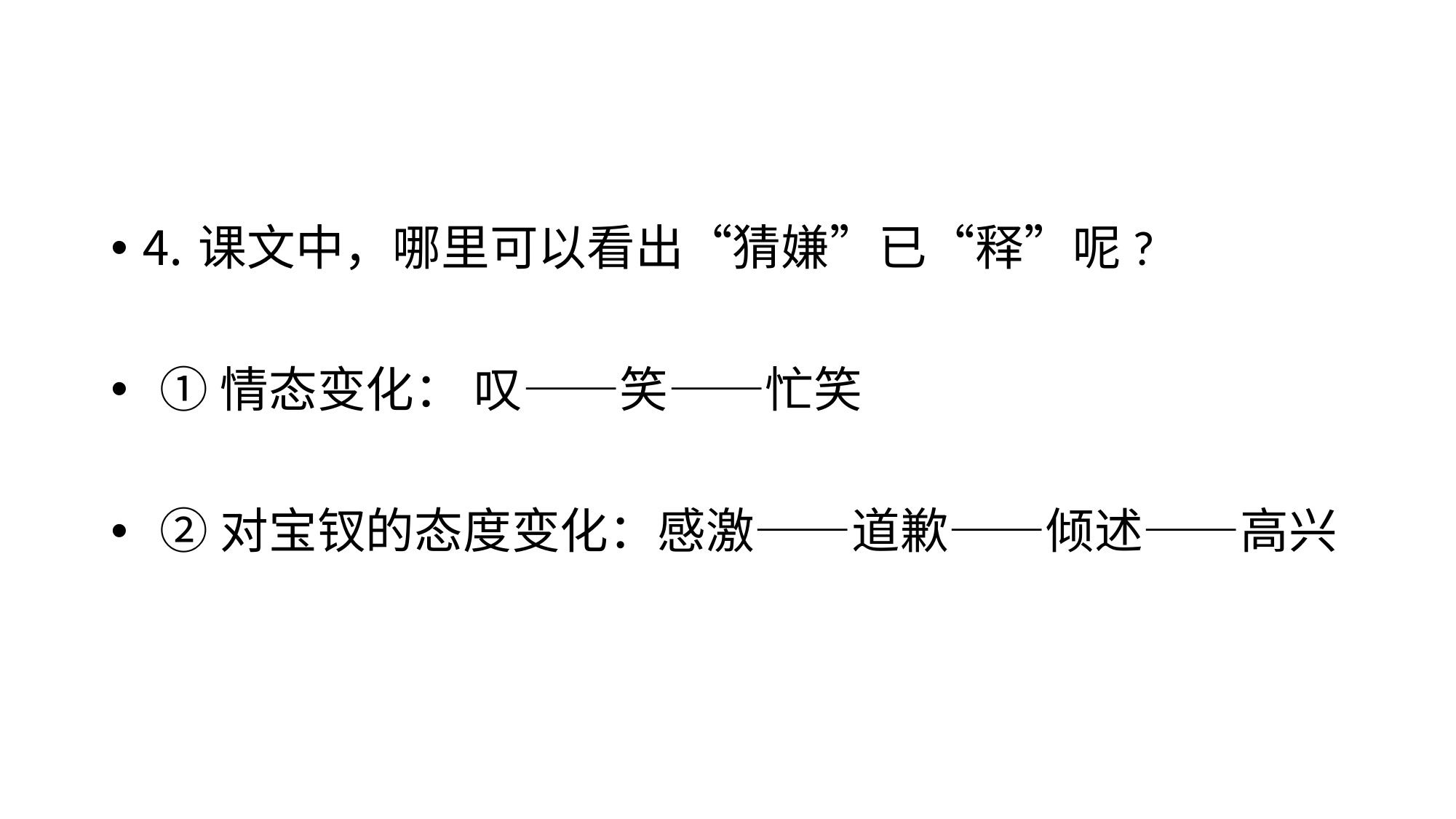

#
⒋课文中，哪里可以看出“猜嫌”已“释”呢?

  ①情态变化： 叹——笑——忙笑

  ②对宝钗的态度变化：感激——道歉——倾述——高兴